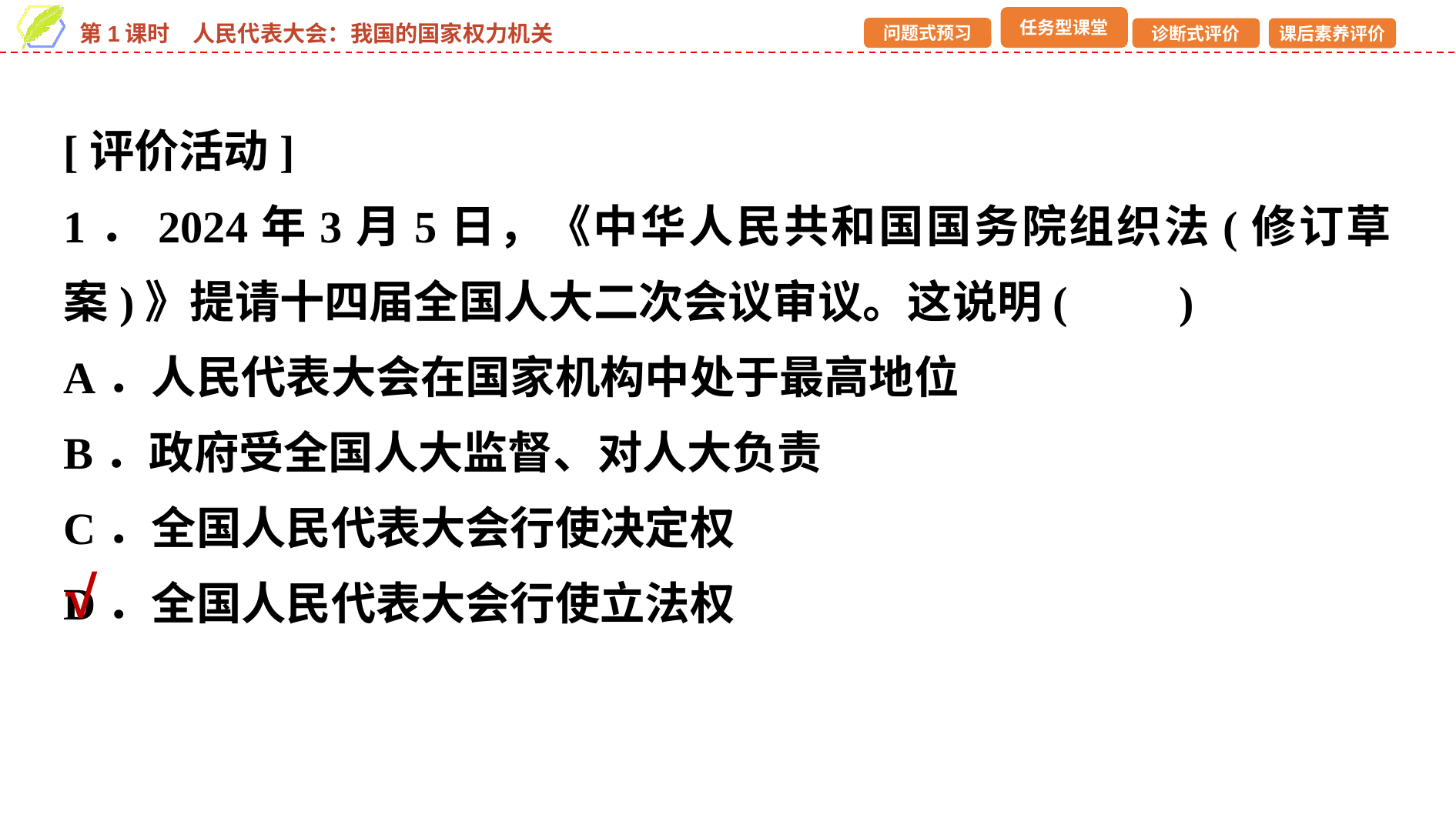

[评价活动]
1．2024年3月5日，《中华人民共和国国务院组织法(修订草案)》提请十四届全国人大二次会议审议。这说明(　　)
A．人民代表大会在国家机构中处于最高地位
B．政府受全国人大监督、对人大负责
C．全国人民代表大会行使决定权
D．全国人民代表大会行使立法权
√